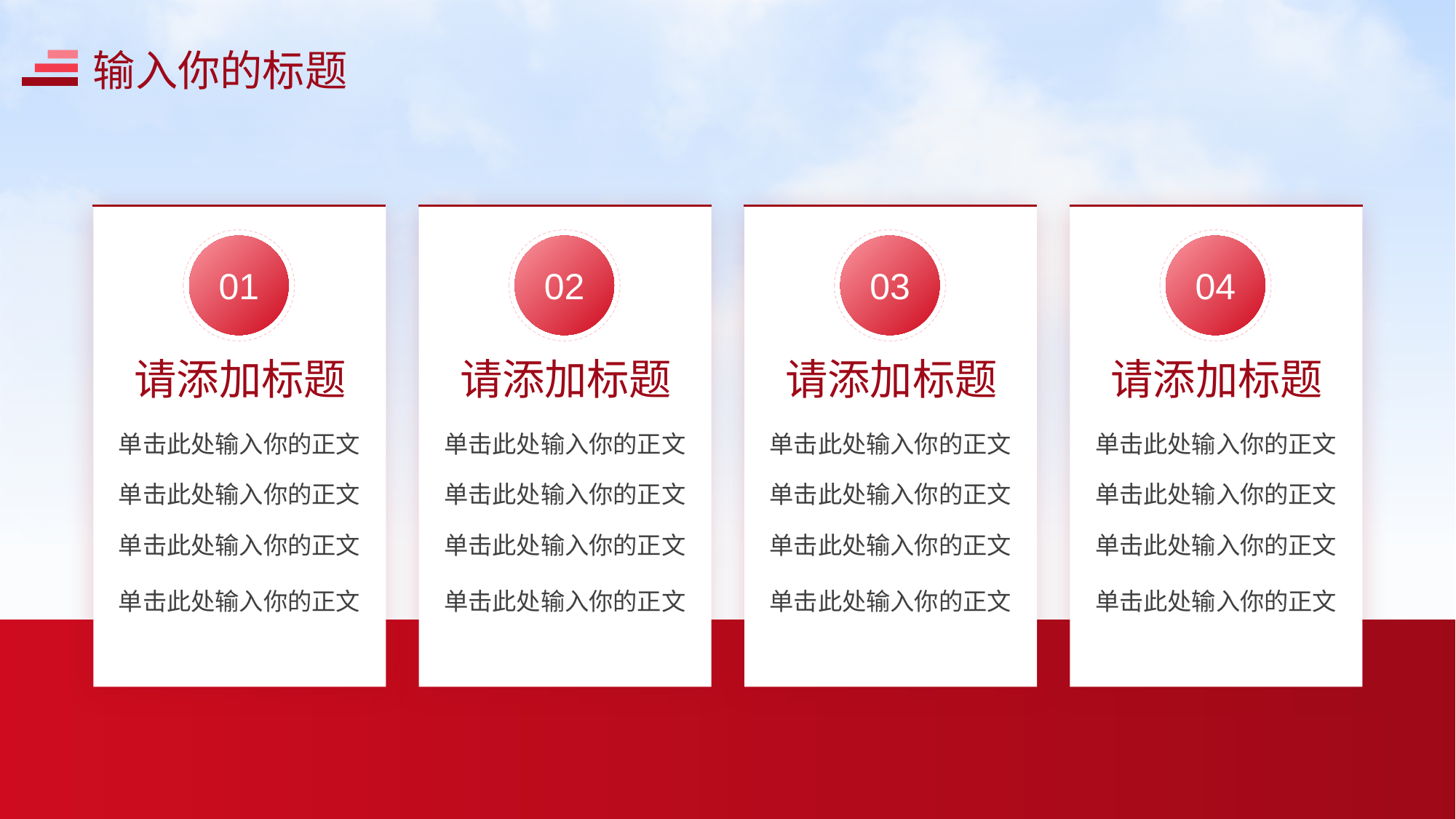

输入你的标题

01
02
03
04
请添加标题
请添加标题
请添加标题
请添加标题
单击此处输入你的正文
单击此处输入你的正文
单击此处输入你的正文
单击此处输入你的正文
单击此处输入你的正文
单击此处输入你的正文
单击此处输入你的正文
单击此处输入你的正文
单击此处输入你的正文
单击此处输入你的正文
单击此处输入你的正文
单击此处输入你的正文
单击此处输入你的正文
单击此处输入你的正文
单击此处输入你的正文
单击此处输入你的正文